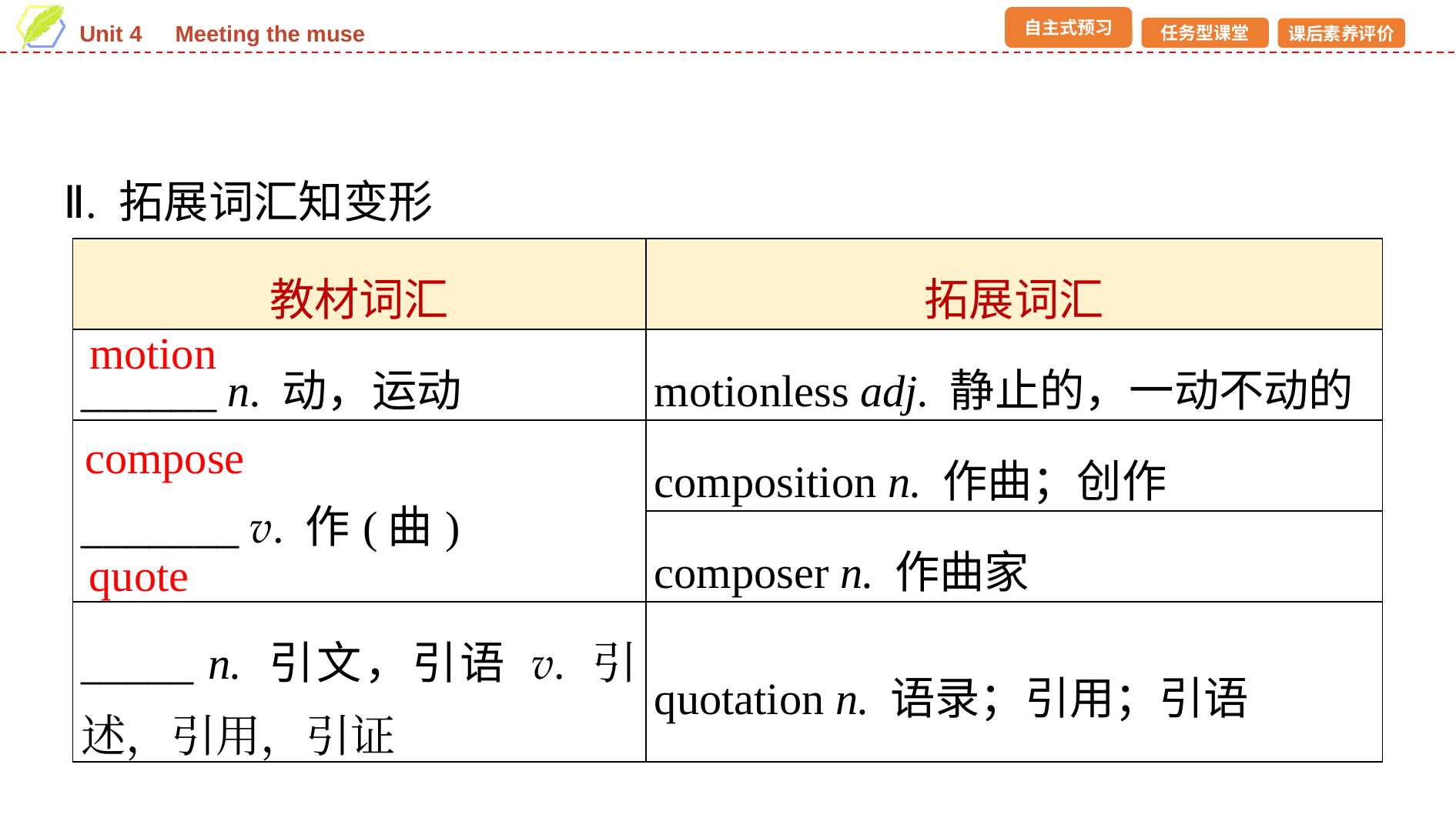

Ⅱ. 拓展词汇知变形
| 教材词汇 | 拓展词汇 |
| --- | --- |
| \_\_\_\_\_\_ n. 动，运动 | motionless adj. 静止的，一动不动的 |
| \_\_\_\_\_\_\_ v. 作(曲) | composition n. 作曲；创作 |
|  | composer n. 作曲家 |
| \_\_\_\_\_ n. 引文，引语 v. 引述，引用，引证 | quotation n. 语录；引用；引语 |
motion
compose
quote